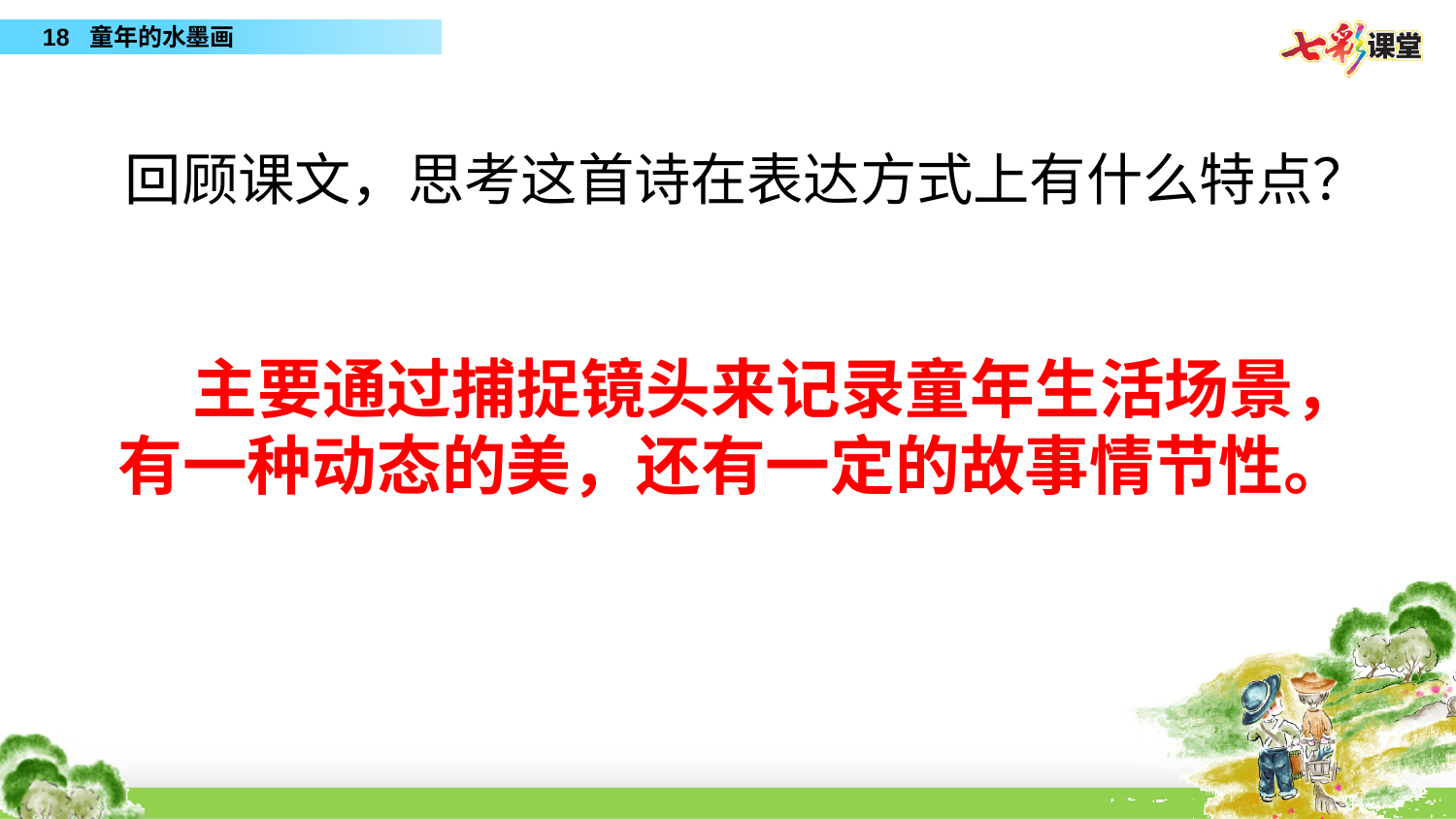

比喻
回顾课文，思考这首诗在表达方式上有什么特点？
    主要通过捕捉镜头来记录童年生活场景，有一种动态的美，还有一定的故事情节性。